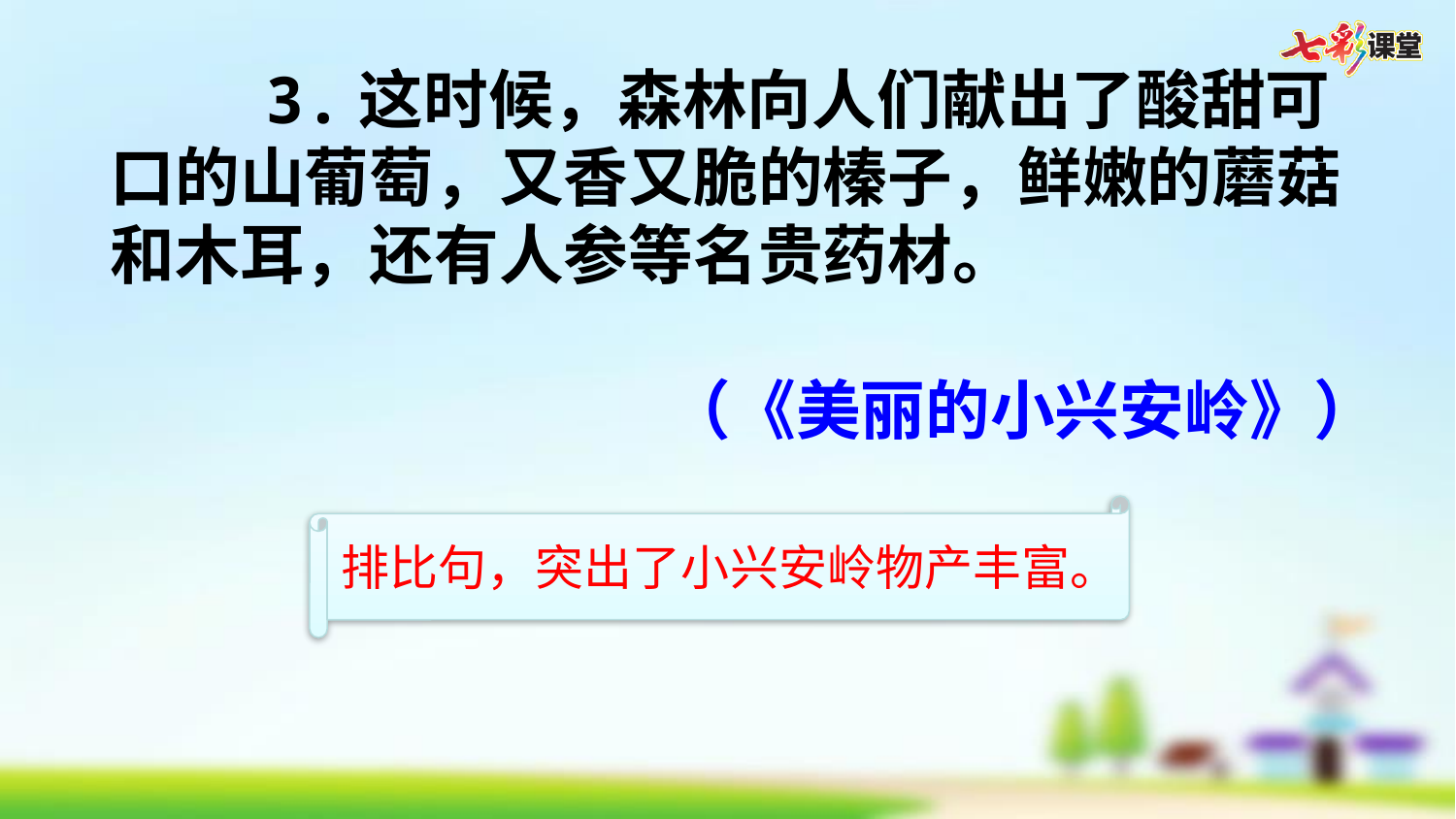

3.这时候，森林向人们献出了酸甜可口的山葡萄，又香又脆的榛子，鲜嫩的蘑菇和木耳，还有人参等名贵药材。

 （《美丽的小兴安岭》）
排比句，突出了小兴安岭物产丰富。